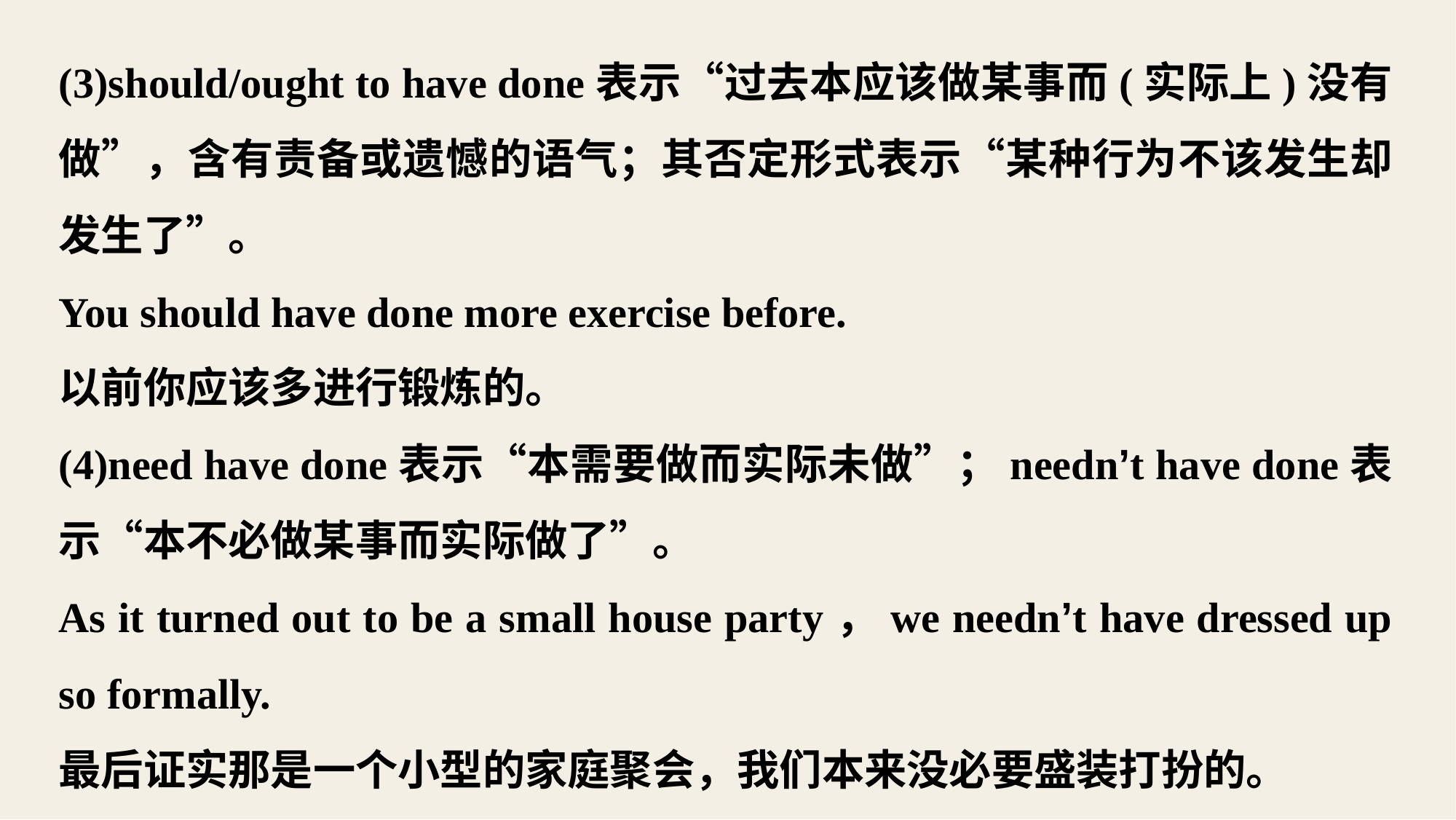

(3)should/ought to have done表示“过去本应该做某事而(实际上)没有做”，含有责备或遗憾的语气；其否定形式表示“某种行为不该发生却发生了”。
You should have done more exercise before.
以前你应该多进行锻炼的。
(4)need have done表示“本需要做而实际未做”；needn’t have done表示“本不必做某事而实际做了”。
As it turned out to be a small house party，we needn’t have dressed up so formally.
最后证实那是一个小型的家庭聚会，我们本来没必要盛装打扮的。